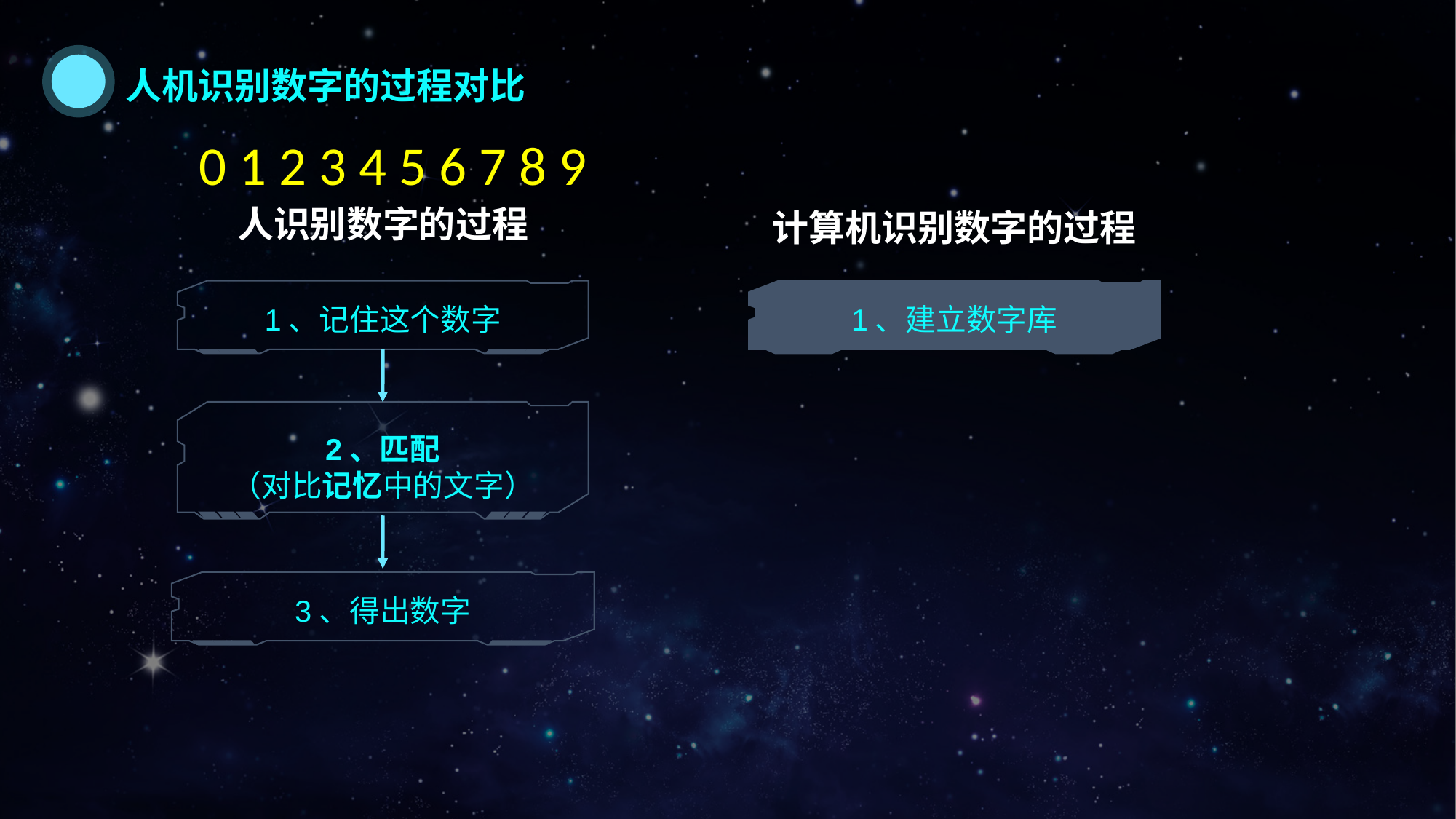

人机识别数字的过程对比
0 1 2 3 4 5 6 7 8 9
人识别数字的过程
计算机识别数字的过程

1、记住这个数字

1、建立数字库

2、匹配
（对比记忆中的文字）

3、得出数字